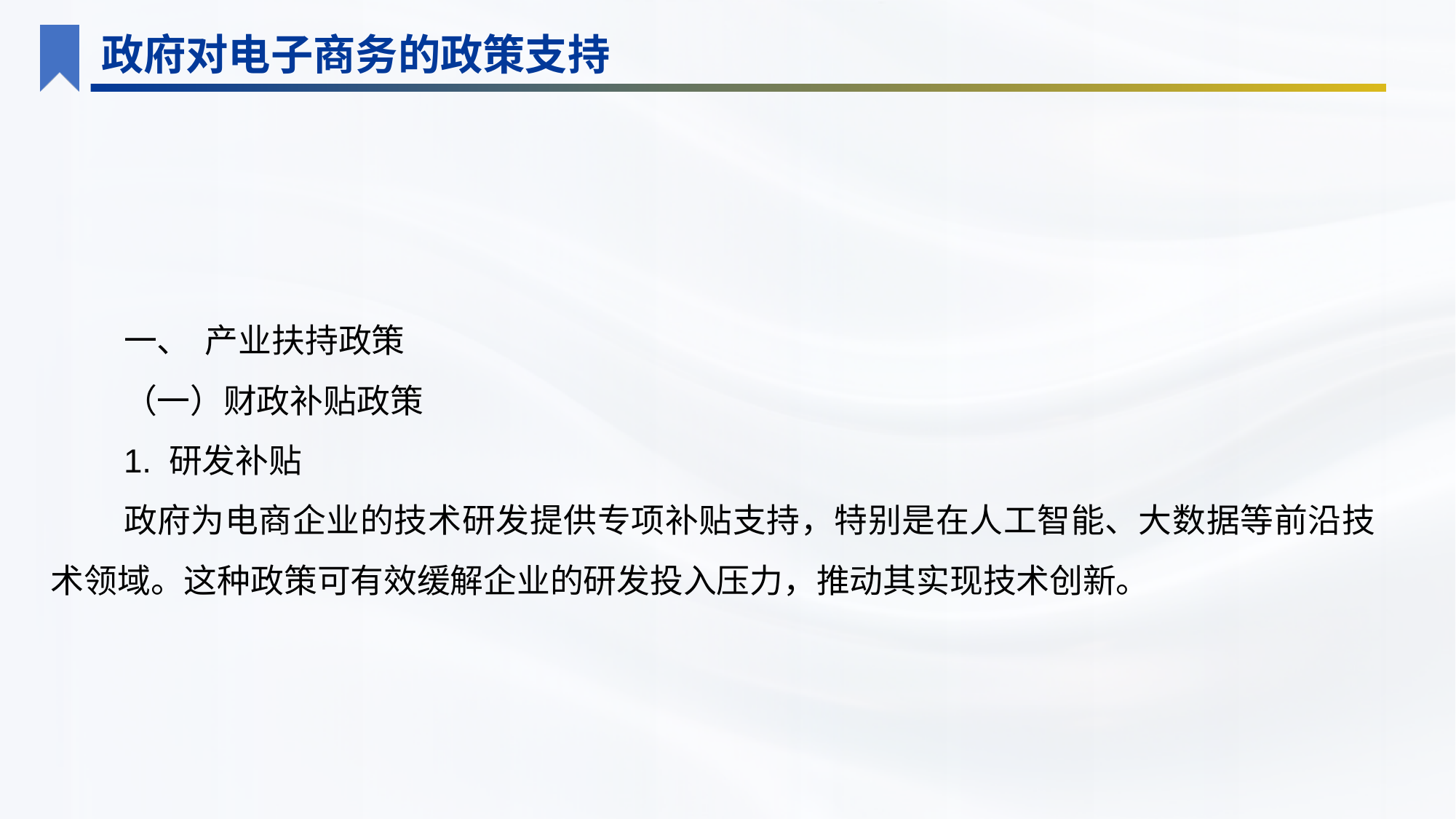

政府对电子商务的政策支持
一、  产业扶持政策
（一）财政补贴政策
1. 研发补贴
政府为电商企业的技术研发提供专项补贴支持，特别是在人工智能、大数据等前沿技术领域。这种政策可有效缓解企业的研发投入压力，推动其实现技术创新。